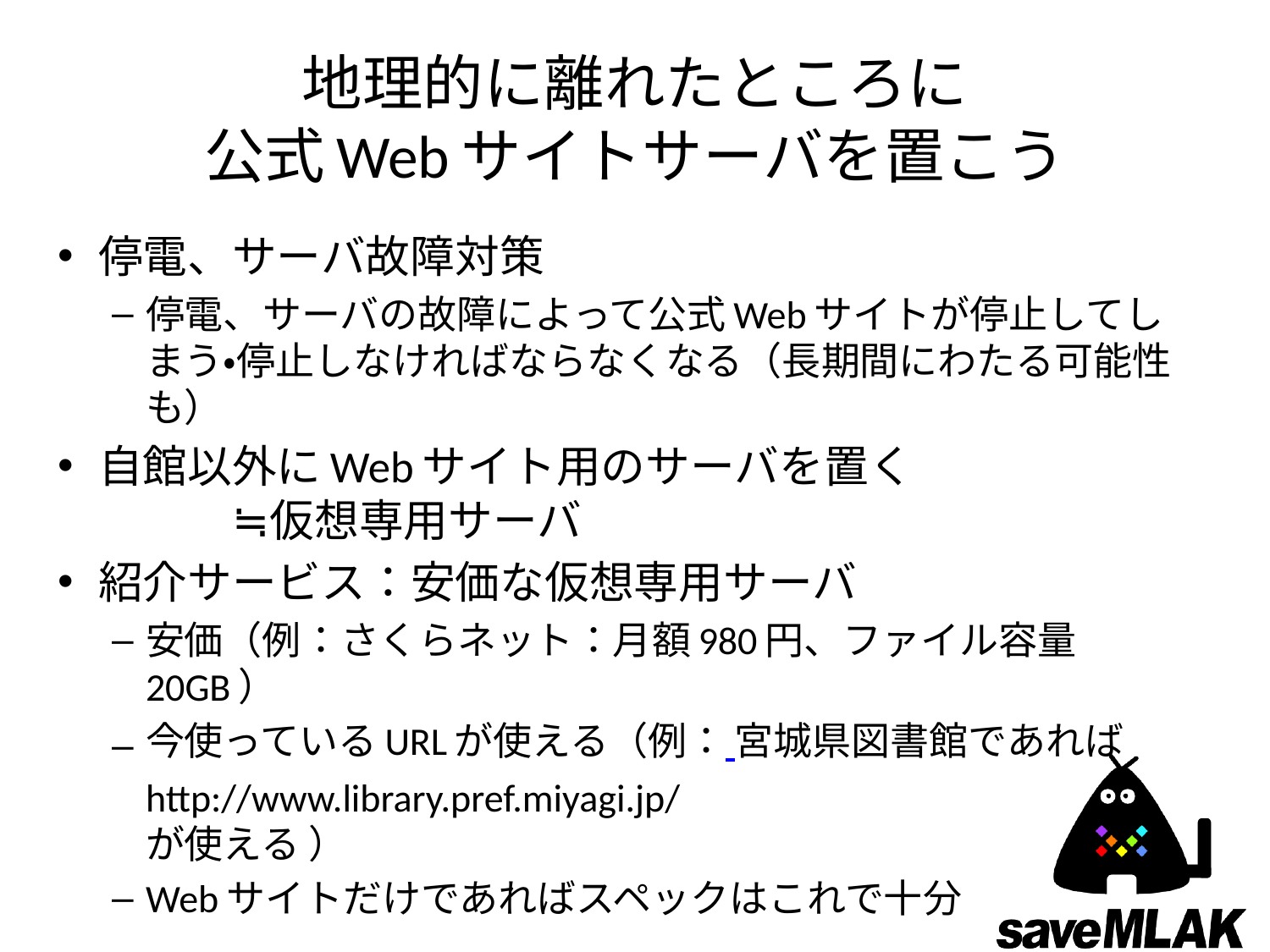

# 地理的に離れたところに 公式Webサイトサーバを置こう
停電、サーバ故障対策
停電、サーバの故障によって公式Webサイトが停止してしまう・停止しなければならなくなる（長期間にわたる可能性も）
自館以外にWebサイト用のサーバを置く
　　　≒仮想専用サーバ
紹介サービス：安価な仮想専用サーバ
安価（例：さくらネット：月額980円、ファイル容量20GB）
今使っているURLが使える（例： 宮城県図書館であればhttp://www.library.pref.miyagi.jp/
が使える ）
Webサイトだけであればスペックはこれで十分